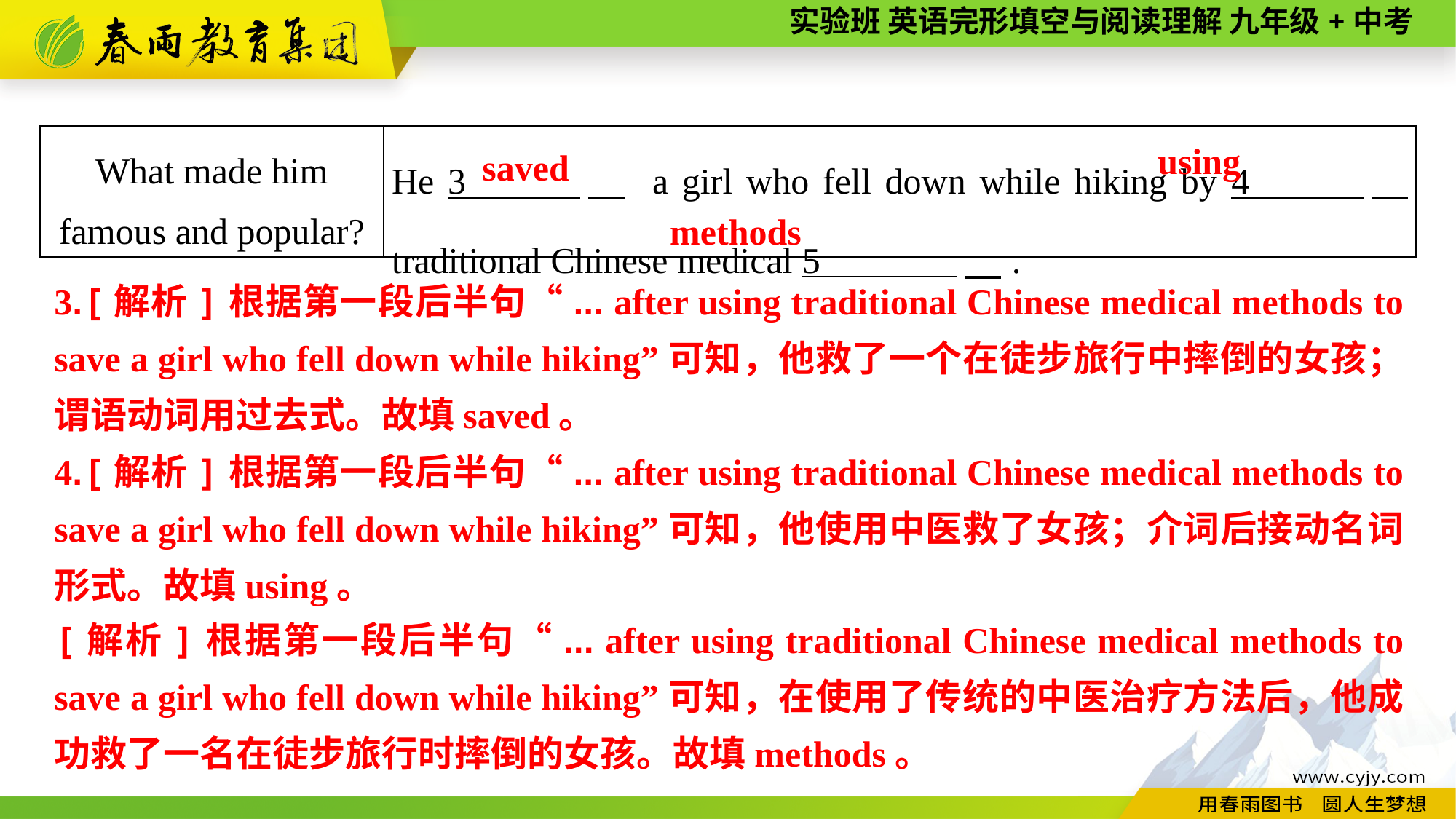

using
| What made him famous and popular? | He 3 　 a girl who fell down while hiking by 4 　 traditional Chinese medical 5 　. |
| --- | --- |
saved
methods
3.[解析]根据第一段后半句“... after using traditional Chinese medical methods to save a girl who fell down while hiking”可知，他救了一个在徒步旅行中摔倒的女孩；谓语动词用过去式。故填saved。
4.[解析]根据第一段后半句“... after using traditional Chinese medical methods to save a girl who fell down while hiking”可知，他使用中医救了女孩；介词后接动名词形式。故填using。
[解析]根据第一段后半句“... after using traditional Chinese medical methods to save a girl who fell down while hiking”可知，在使用了传统的中医治疗方法后，他成功救了一名在徒步旅行时摔倒的女孩。故填methods。